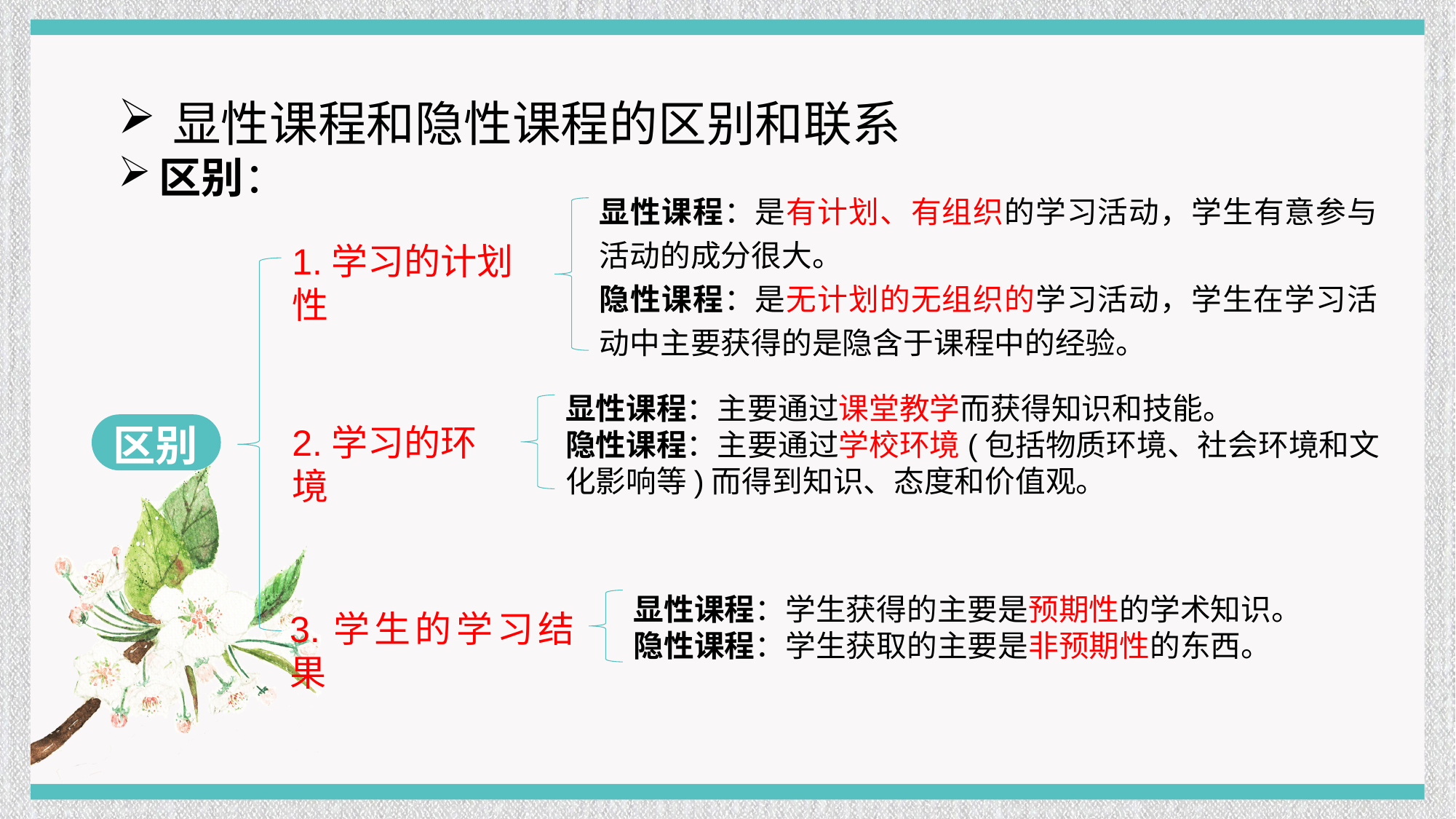

显性课程和隐性课程的区别和联系
区别：

显性课程：是有计划、有组织的学习活动，学生有意参与活动的成分很大。
隐性课程：是无计划的无组织的学习活动，学生在学习活动中主要获得的是隐含于课程中的经验。
显性课程：主要通过课堂教学而获得知识和技能。
隐性课程：主要通过学校环境(包括物质环境、社会环境和文化影响等)而得到知识、态度和价值观。

1.学习的计划性

2.学习的环境
区别

显性课程：学生获得的主要是预期性的学术知识。
隐性课程：学生获取的主要是非预期性的东西。

3.学生的学习结果